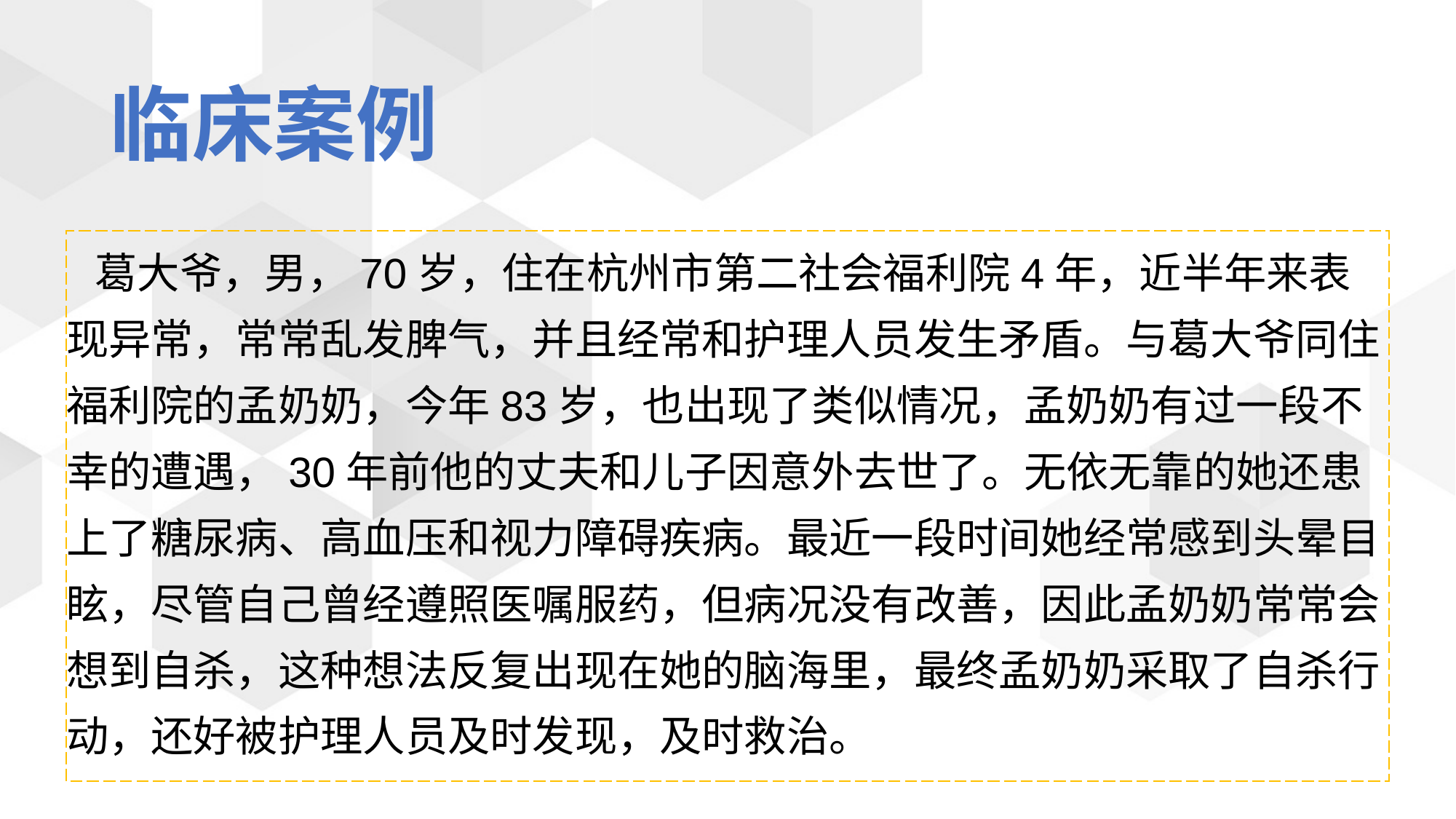

临床案例
  葛大爷，男，70岁，住在杭州市第二社会福利院4年，近半年来表现异常，常常乱发脾气，并且经常和护理人员发生矛盾。与葛大爷同住福利院的孟奶奶，今年83岁，也出现了类似情况，孟奶奶有过一段不幸的遭遇，30年前他的丈夫和儿子因意外去世了。无依无靠的她还患上了糖尿病、高血压和视力障碍疾病。最近一段时间她经常感到头晕目眩，尽管自己曾经遵照医嘱服药，但病况没有改善，因此孟奶奶常常会想到自杀，这种想法反复出现在她的脑海里，最终孟奶奶采取了自杀行动，还好被护理人员及时发现，及时救治。